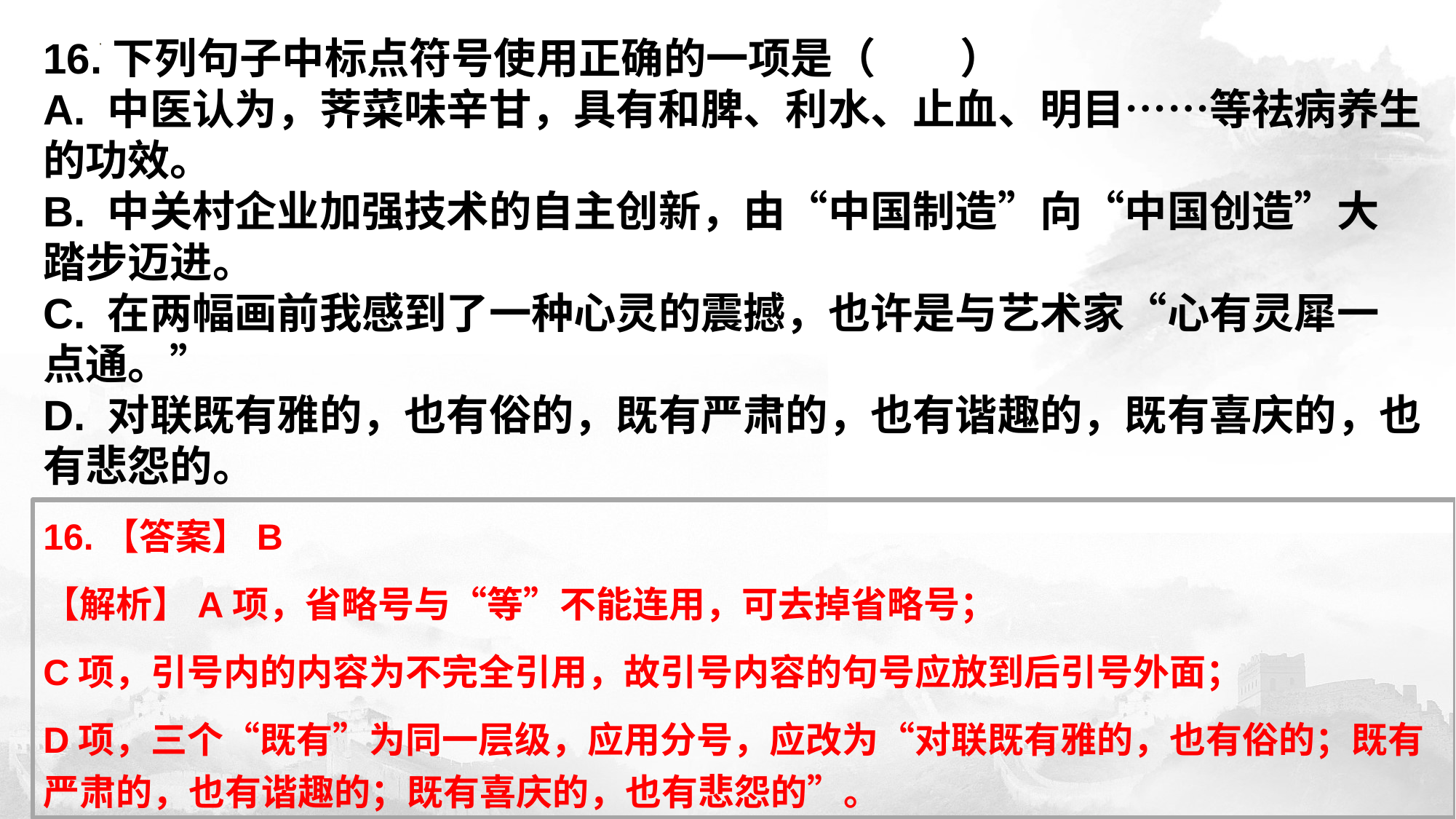

​16.下列句子中标点符号使用正确的一项是（　　）
A. 中医认为，荠菜味辛甘，具有和脾、利水、止血、明目……等祛病养生的功效。
B. 中关村企业加强技术的自主创新，由“中国制造”向“中国创造”大 踏步迈进。
C. 在两幅画前我感到了一种心灵的震撼，也许是与艺术家“心有灵犀一 点通。”
D. 对联既有雅的，也有俗的，既有严肃的，也有谐趣的，既有喜庆的，也有悲怨的。
16.【答案】B
【解析】A项，省略号与“等”不能连用，可去掉省略号；
C项，引号内的内容为不完全引用，故引号内容的句号应放到后引号外面；
D项，三个“既有”为同一层级，应用分号，应改为“对联既有雅的，也有俗的；既有严肃的，也有谐趣的；既有喜庆的，也有悲怨的”。